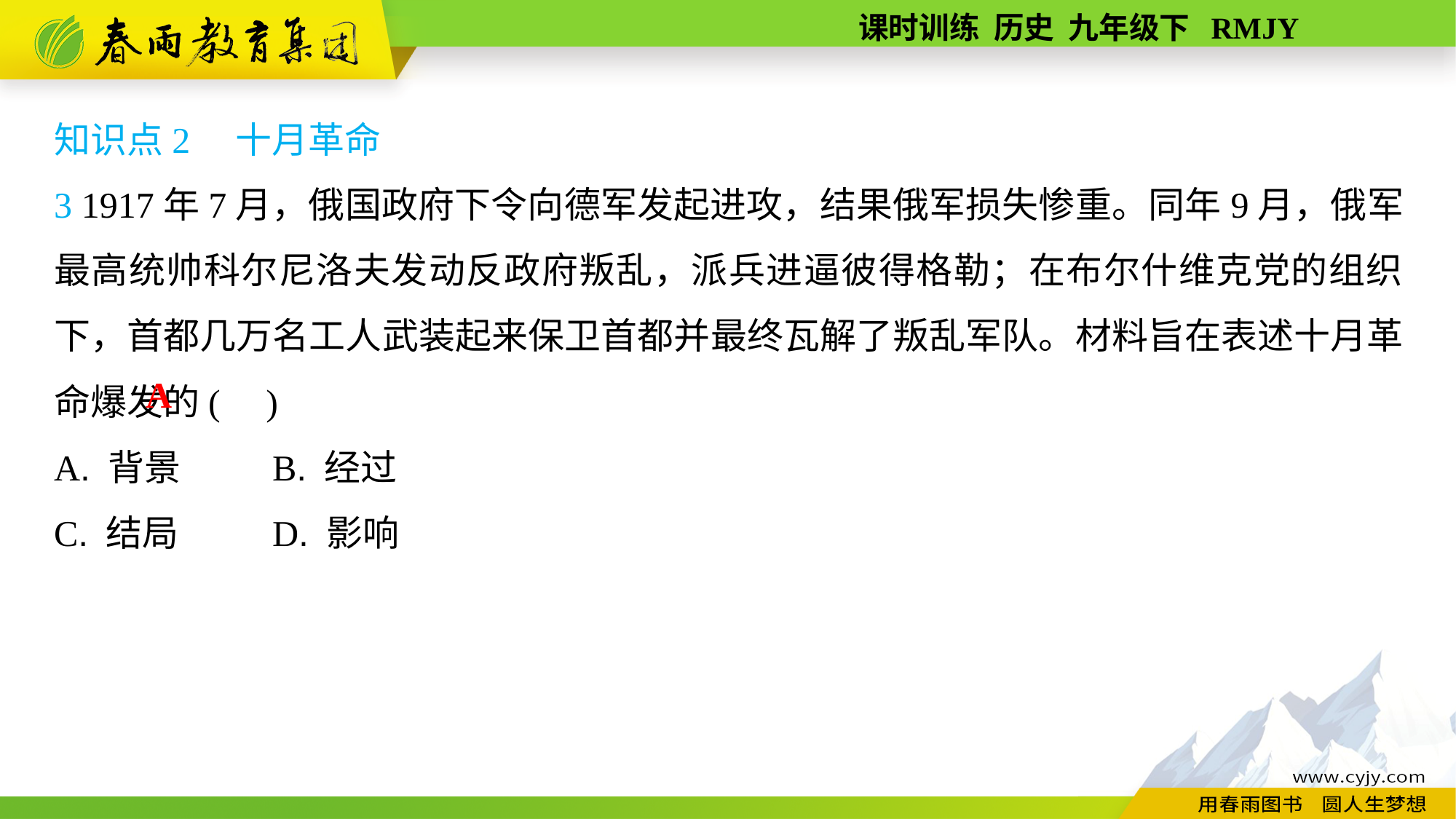

知识点2　十月革命
3 1917年7月，俄国政府下令向德军发起进攻，结果俄军损失惨重。同年9月，俄军最高统帅科尔尼洛夫发动反政府叛乱，派兵进逼彼得格勒；在布尔什维克党的组织下，首都几万名工人武装起来保卫首都并最终瓦解了叛乱军队。材料旨在表述十月革命爆发的(     )
A. 背景	B. 经过
C. 结局	D. 影响
A